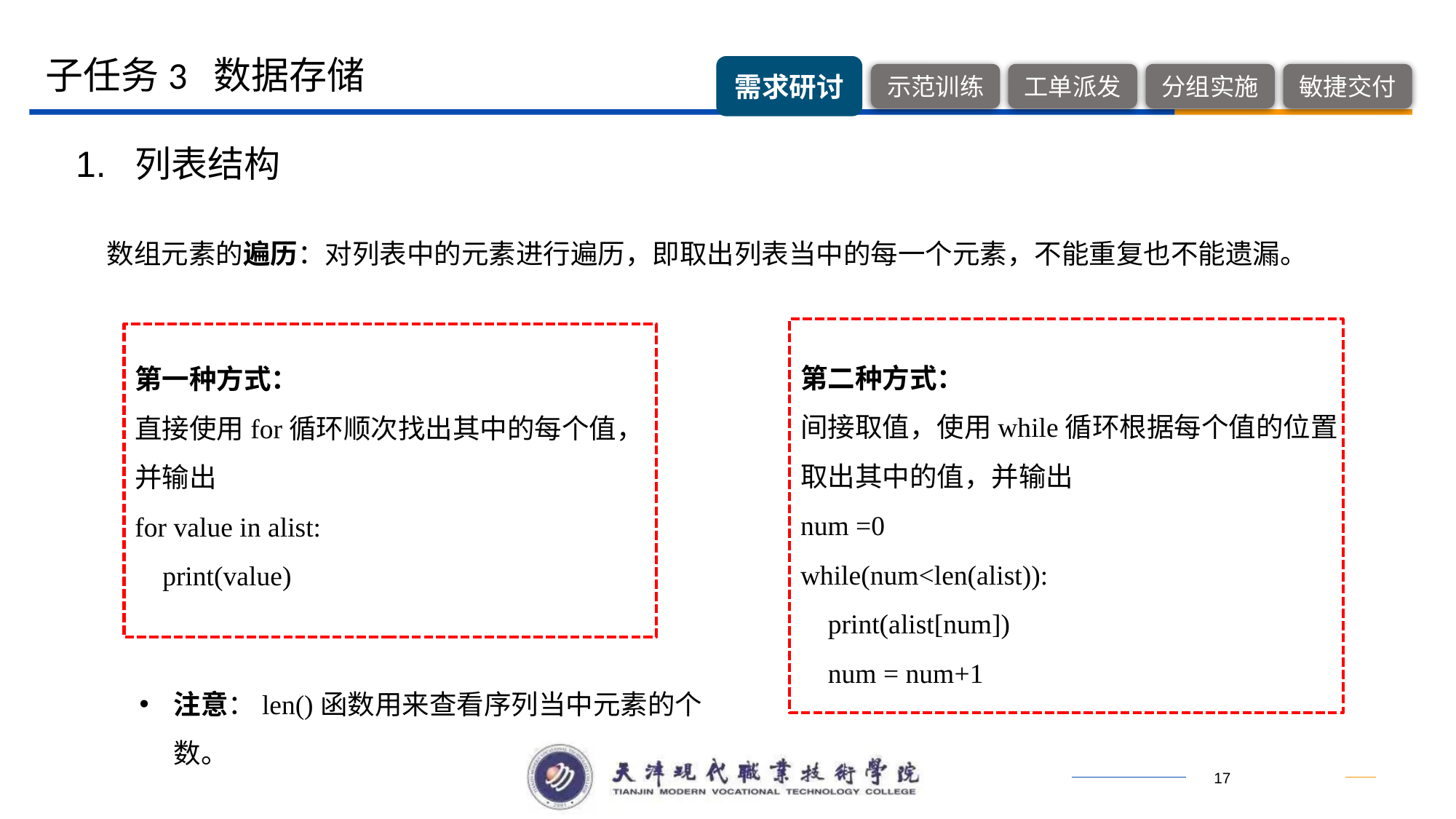

子任务3  数据存储

1.  列表结构
数组元素的遍历：对列表中的元素进行遍历，即取出列表当中的每一个元素，不能重复也不能遗漏。

第二种方式：
间接取值，使用while循环根据每个值的位置取出其中的值，并输出
num =0
while(num<len(alist)):
    print(alist[num])
    num = num+1

第一种方式：
直接使用for循环顺次找出其中的每个值，并输出
for value in alist:
    print(value)

注意：len()函数用来查看序列当中元素的个数。